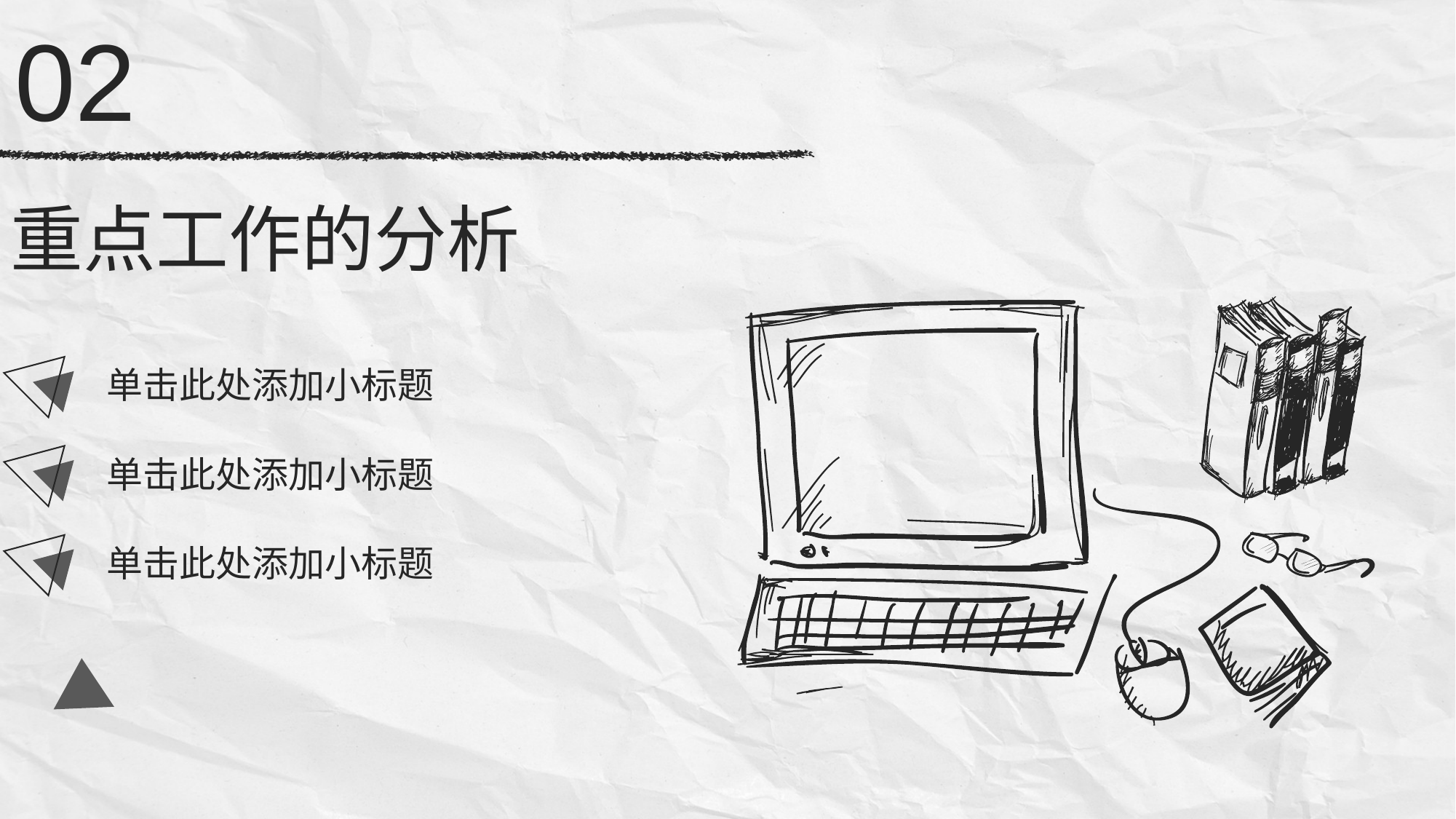

02

重点工作的分析

单击此处添加小标题

单击此处添加小标题

单击此处添加小标题